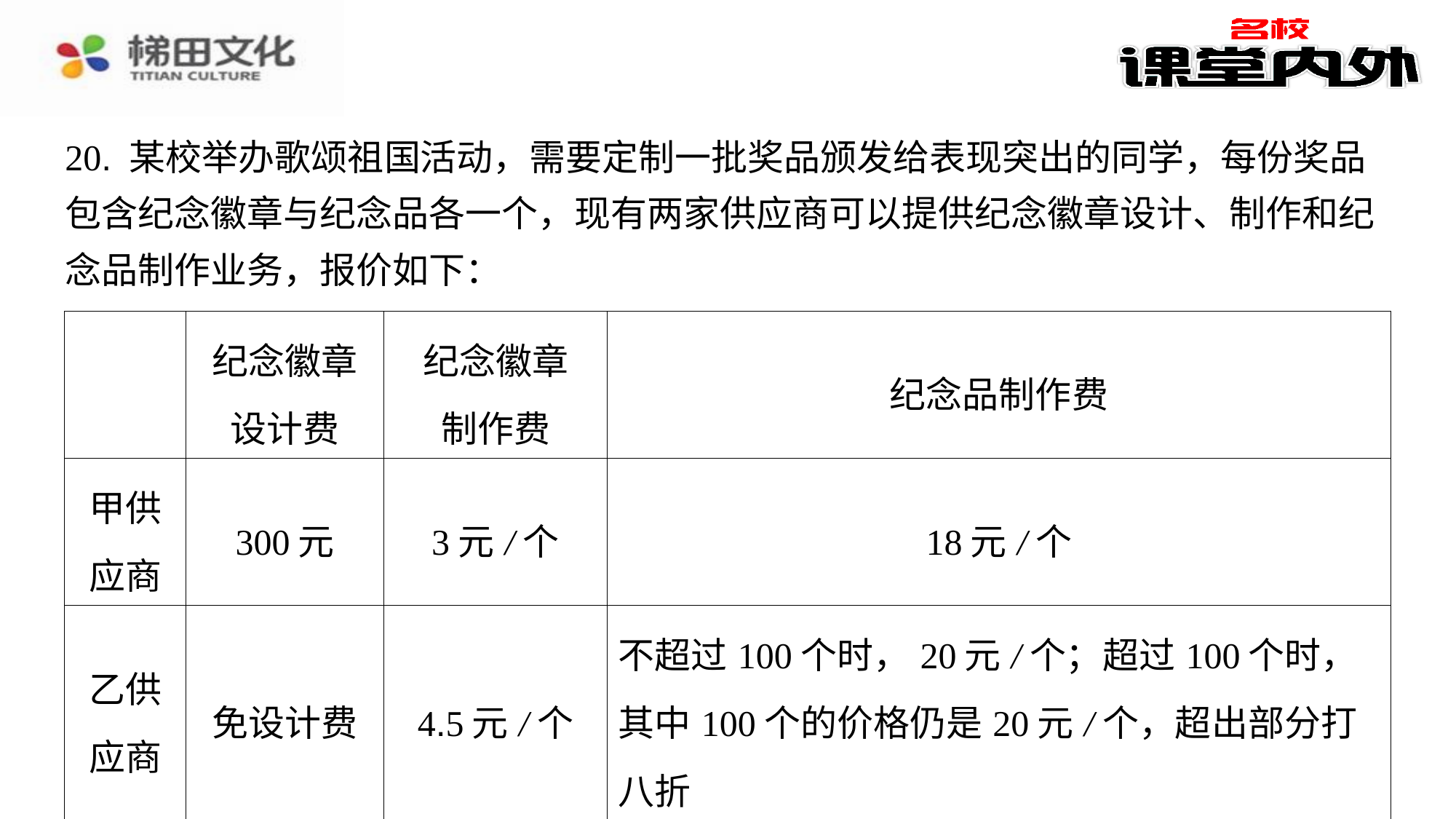

20. 某校举办歌颂祖国活动，需要定制一批奖品颁发给表现突出的同学，每份奖品
包含纪念徽章与纪念品各一个，现有两家供应商可以提供纪念徽章设计、制作和纪
念品制作业务，报价如下：
|  | 纪念徽章 设计费 | 纪念徽章 制作费 | 纪念品制作费 |
| --- | --- | --- | --- |
| 甲供 应商 | 300元 | 3元/个 | 18元/个 |
| 乙供 应商 | 免设计费 | 4.5元/个 | 不超过100个时，20元/个；超过100个时，其中100个的价格仍是20元/个，超出部分打八折 |